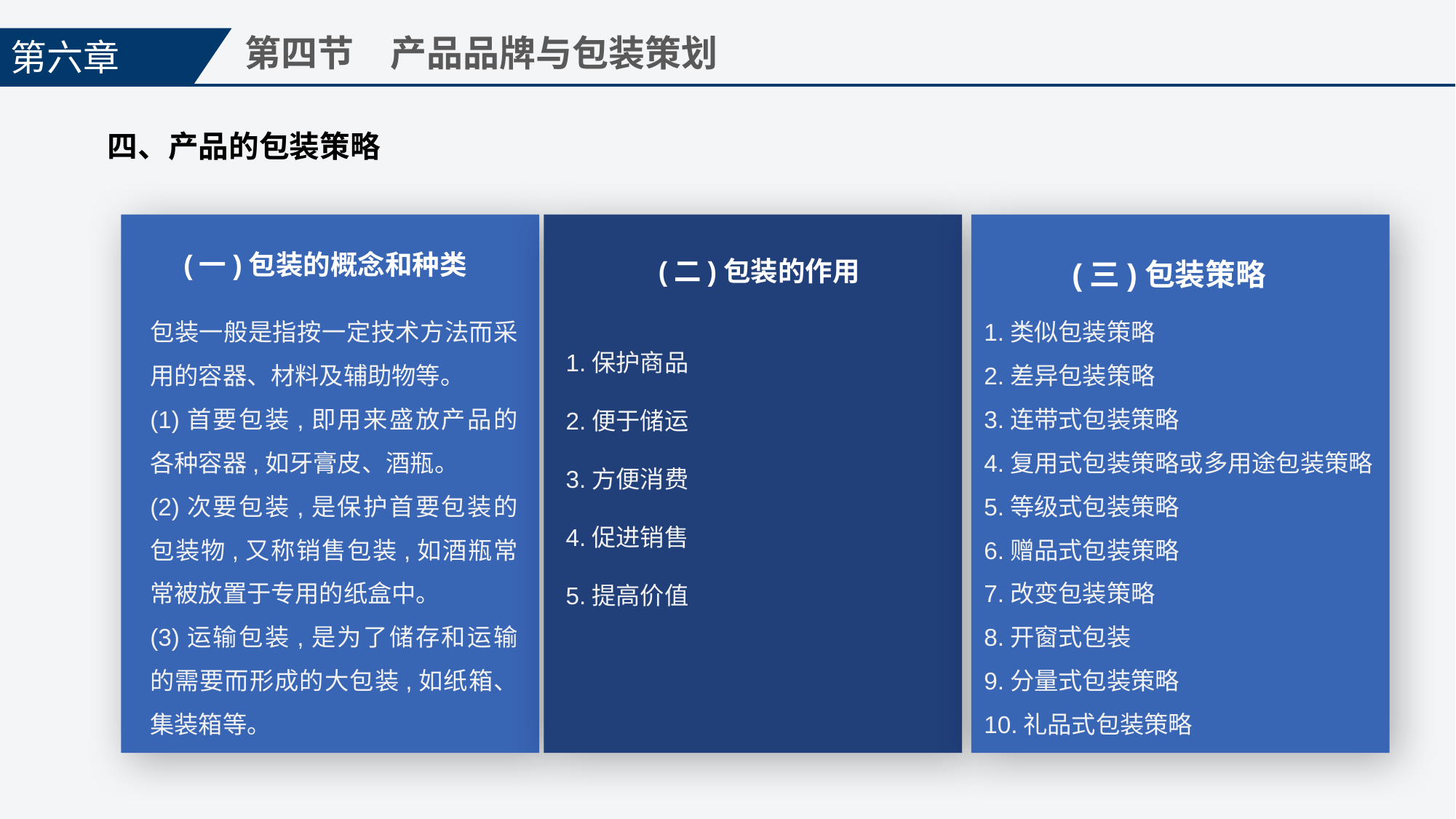

第六章
第四节　产品品牌与包装策划
四、产品的包装策略

(一)包装的概念和种类
(二)包装的作用
(三)包装策略
包装一般是指按一定技术方法而采用的容器、材料及辅助物等。
(1)首要包装,即用来盛放产品的各种容器,如牙膏皮、酒瓶。
(2)次要包装,是保护首要包装的包装物,又称销售包装,如酒瓶常常被放置于专用的纸盒中。
(3)运输包装,是为了储存和运输的需要而形成的大包装,如纸箱、集装箱等。
1.类似包装策略
2.差异包装策略
3.连带式包装策略
4.复用式包装策略或多用途包装策略
5.等级式包装策略
6.赠品式包装策略
7.改变包装策略
8.开窗式包装
9.分量式包装策略
10.礼品式包装策略

1.保护商品
2.便于储运
3.方便消费
4.促进销售
5.提高价值